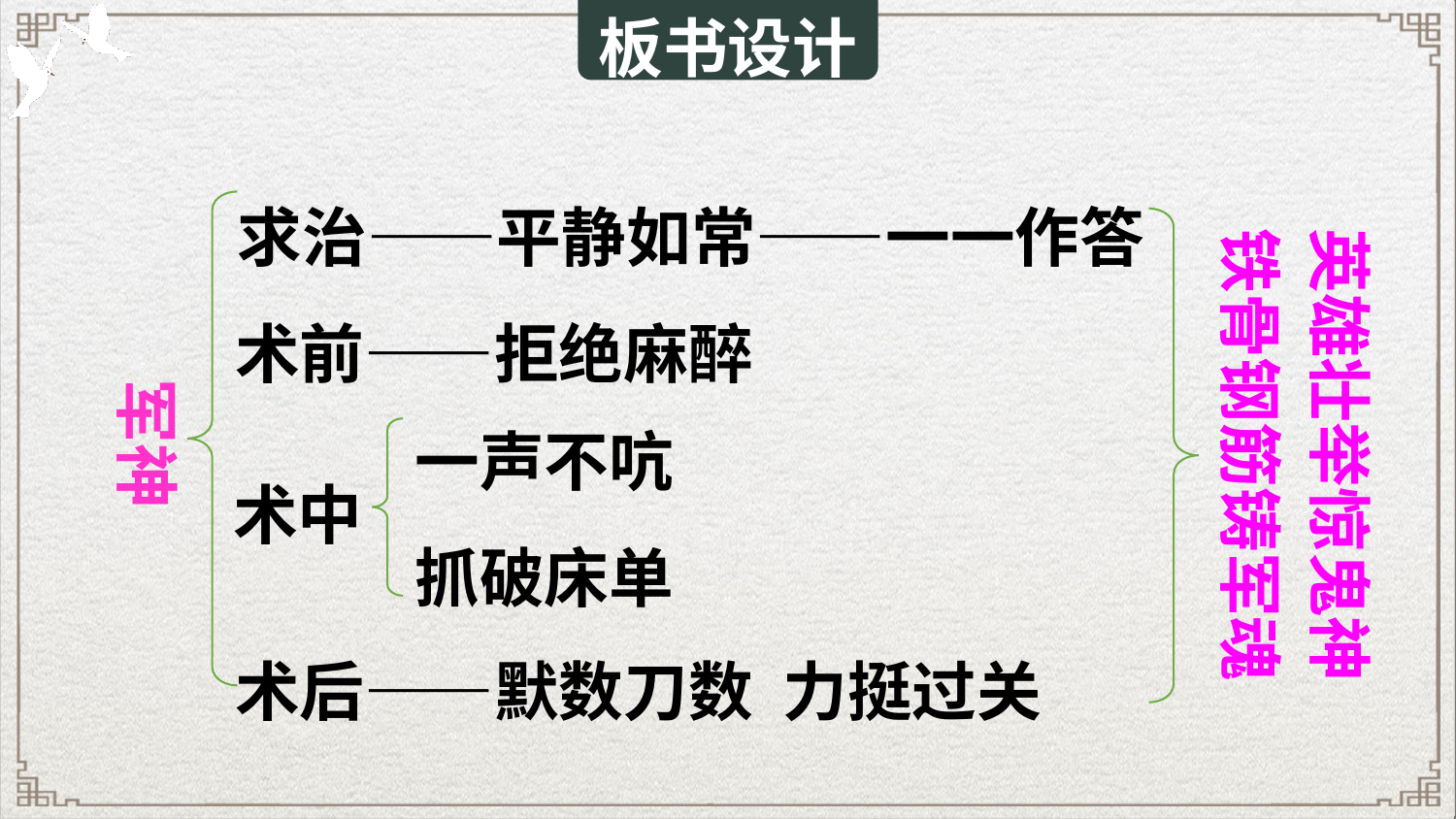

板书设计
英雄壮举惊鬼神
铁骨钢筋铸军魂
求治——平静如常——一一作答

术前——拒绝麻醉
军神
一声不吭
抓破床单

术中
术后——默数刀数  力挺过关